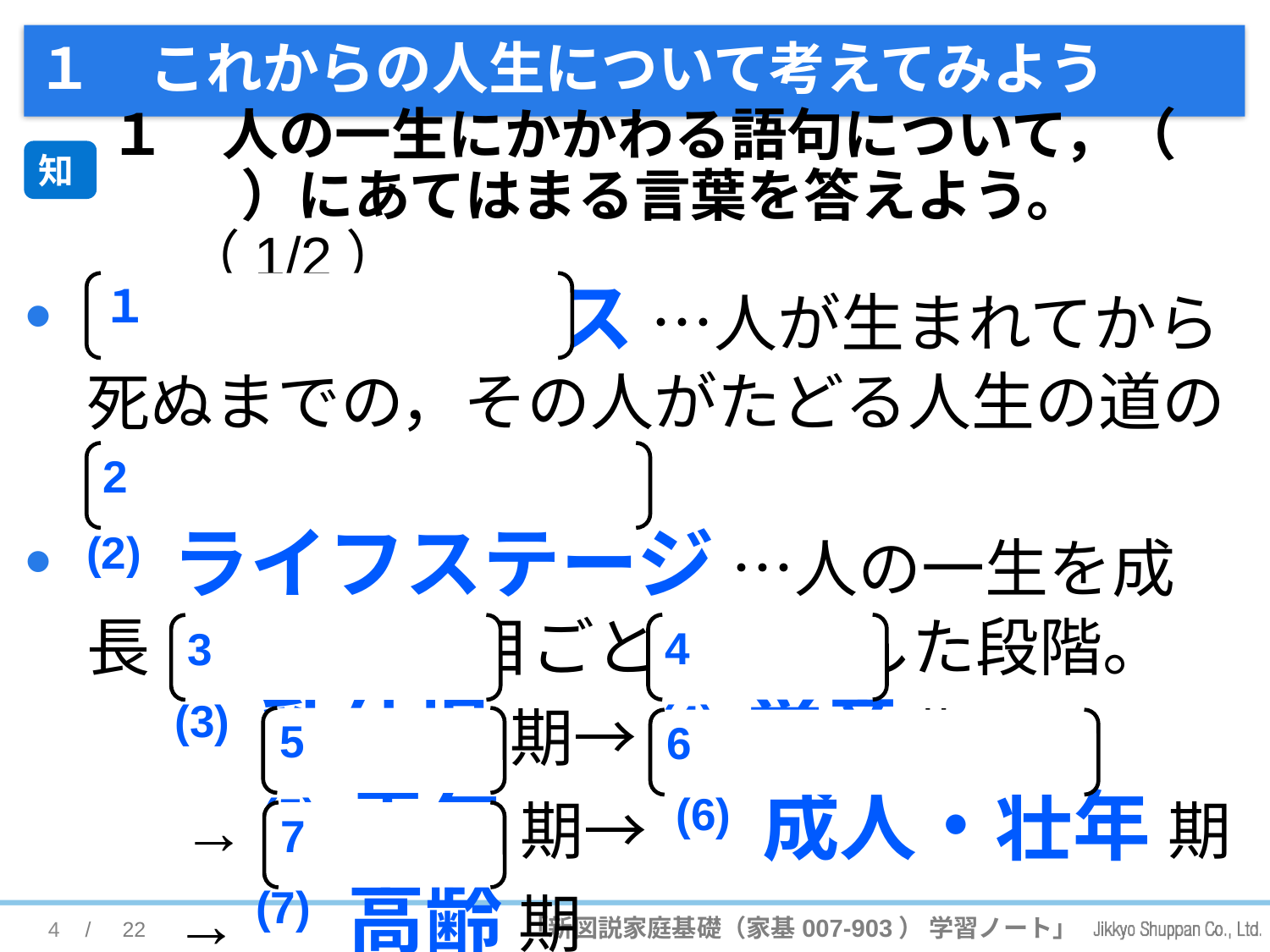

# １　これからの人生について考えてみよう
１　人の一生にかかわる語句について，（　　）にあてはまる言葉を答えよう。 （1/2）
知
(1) ライフコース …人が生まれてから死ぬまでの，その人がたどる人生の道のり。
(2) ライフステージ …人の一生を成長・発達の節目ごとに区分した段階。
 (3) 乳幼児 期→ (4) 学童 期
 → (5) 青年 期→ (6) 成人・壮年 期
 → (7) 高齢 期
１
2
4
3
5
6
7
4